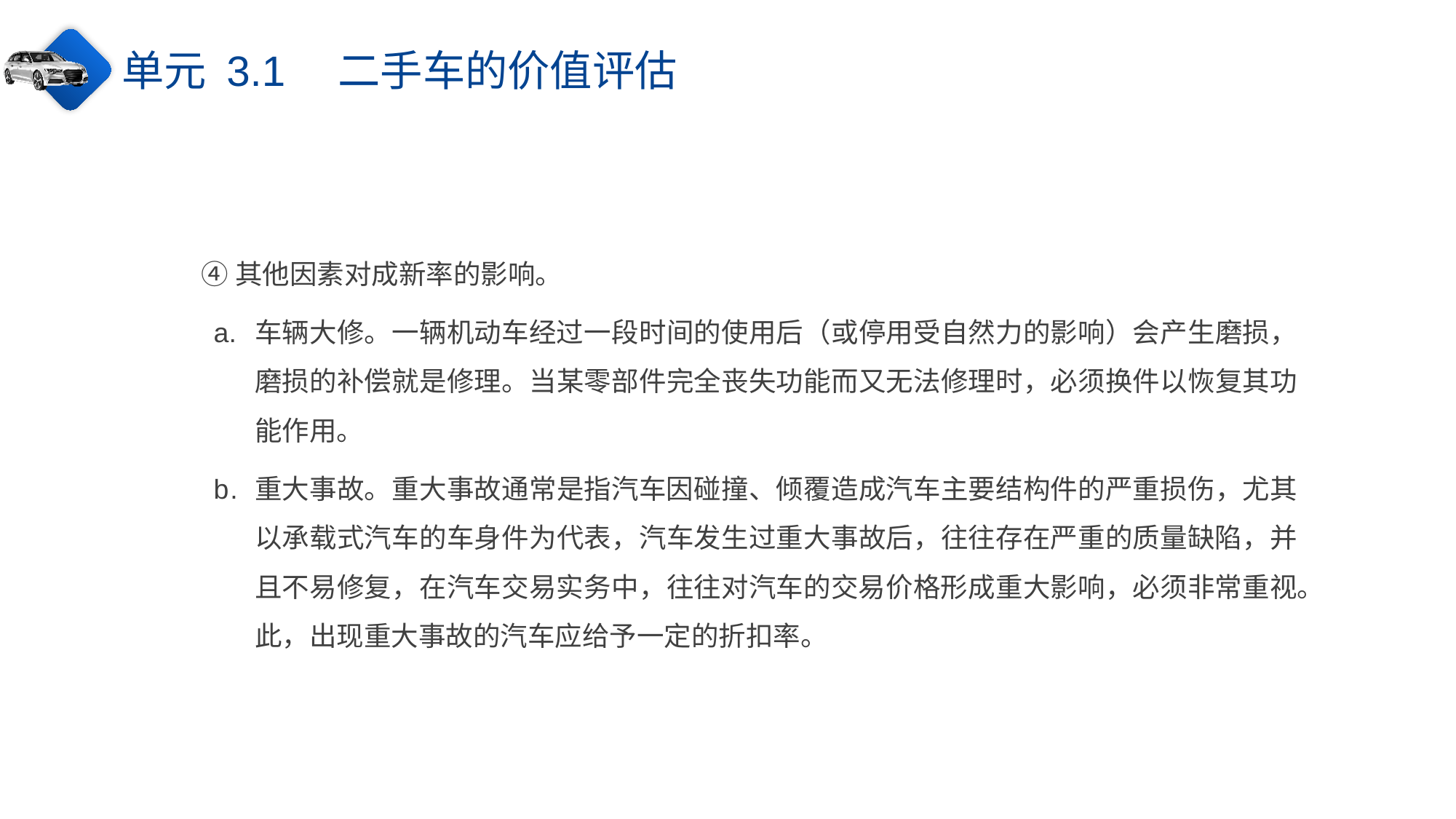

单元 3.1　二手车的价值评估
④其他因素对成新率的影响。
车辆大修。一辆机动车经过一段时间的使用后（或停用受自然力的影响）会产生磨损，磨损的补偿就是修理。当某零部件完全丧失功能而又无法修理时，必须换件以恢复其功能作用。
重大事故。重大事故通常是指汽车因碰撞、倾覆造成汽车主要结构件的严重损伤，尤其以承载式汽车的车身件为代表，汽车发生过重大事故后，往往存在严重的质量缺陷，并且不易修复，在汽车交易实务中，往往对汽车的交易价格形成重大影响，必须非常重视。此，出现重大事故的汽车应给予一定的折扣率。